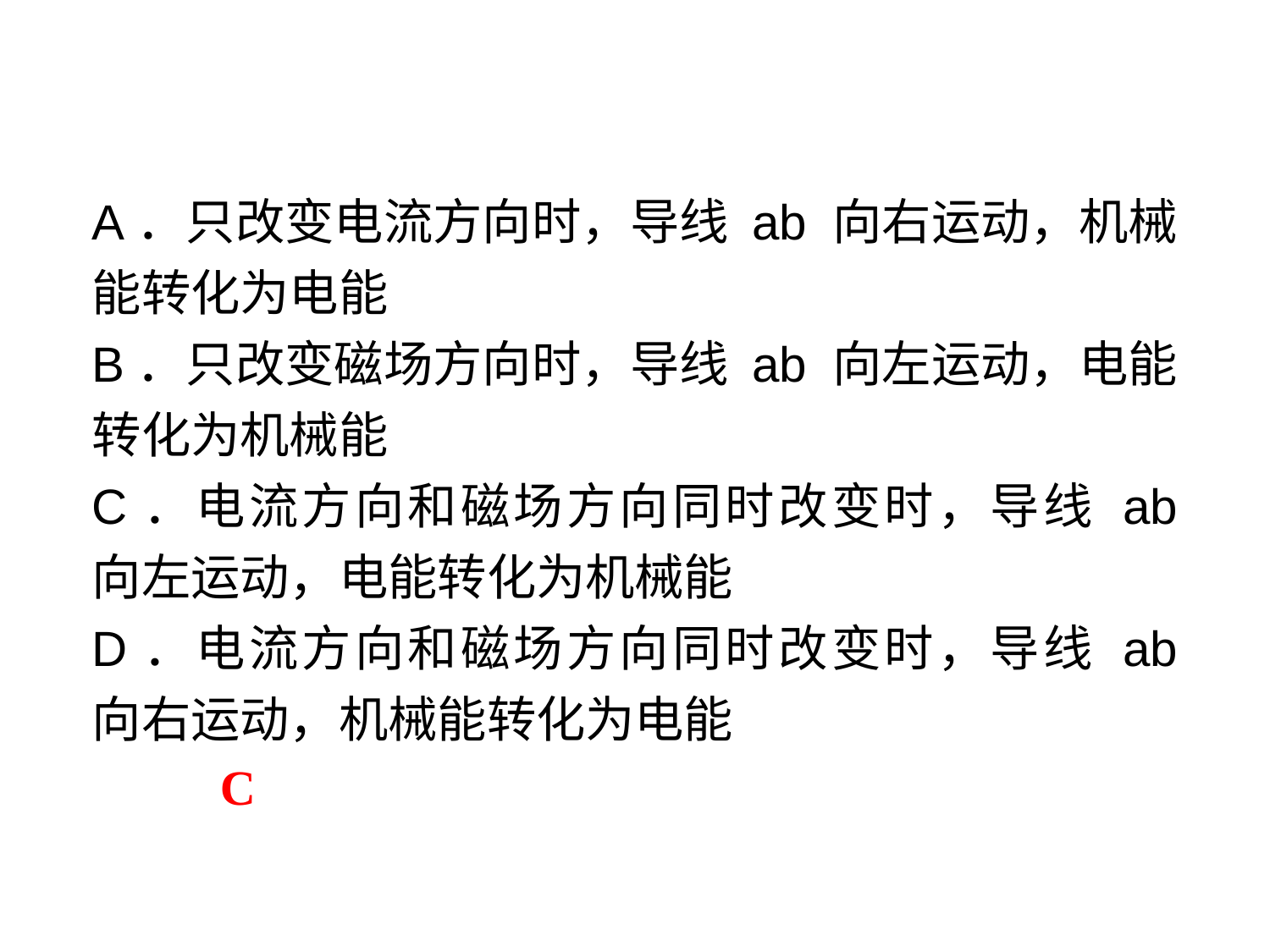

A．只改变电流方向时，导线 ab 向右运动，机械能转化为电能
B．只改变磁场方向时，导线 ab 向左运动，电能转化为机械能
C．电流方向和磁场方向同时改变时，导线 ab 向左运动，电能转化为机械能
D．电流方向和磁场方向同时改变时，导线 ab 向右运动，机械能转化为电能
C